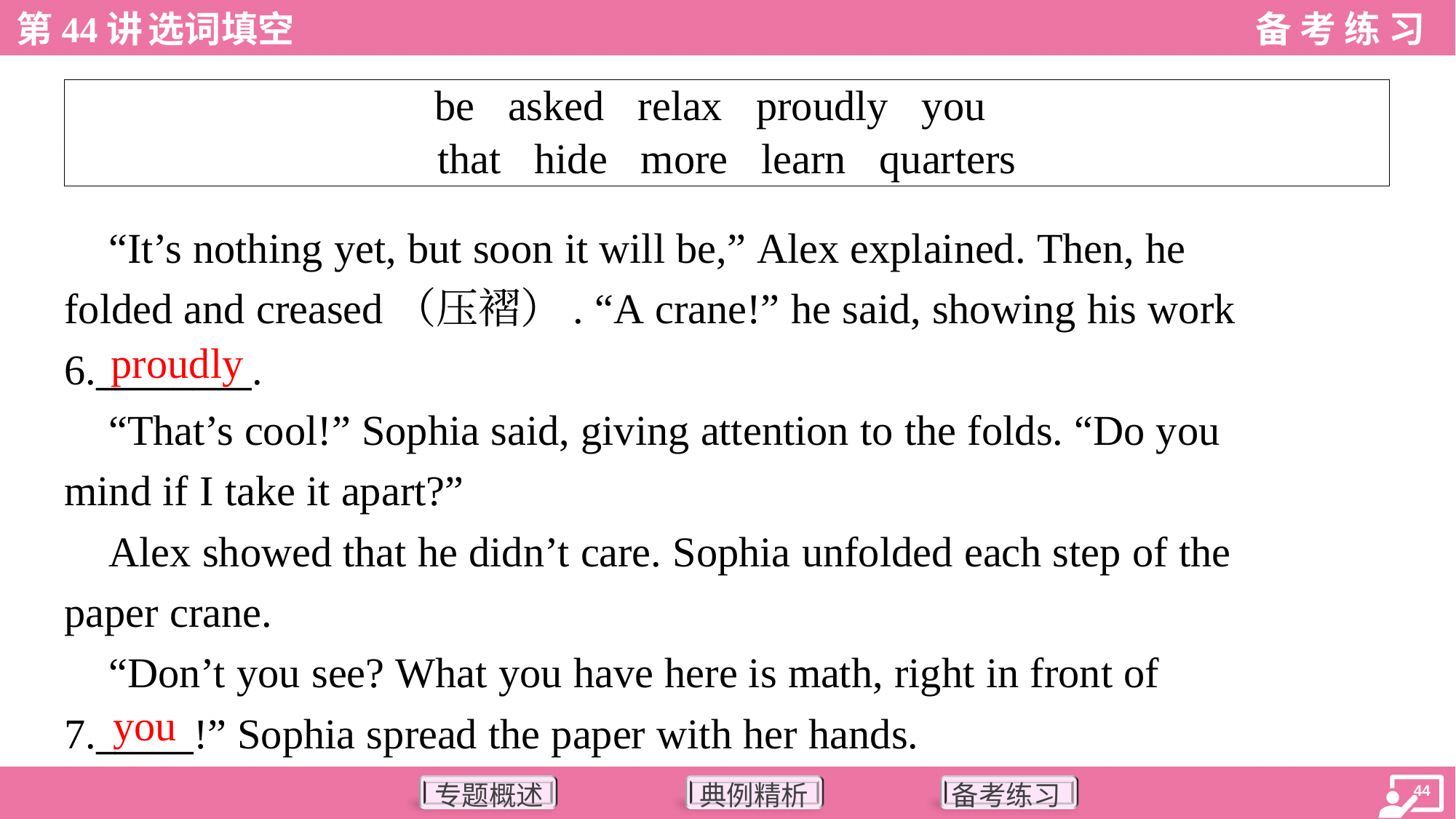

| be asked relax proudly you that hide more learn quarters |
| --- |
    “It’s nothing yet, but soon it will be,” Alex explained. Then, he
folded and creased（压褶）. “A crane!” he said, showing his work
6.________.
    “That’s cool!” Sophia said, giving attention to the folds. “Do you
mind if I take it apart?”
    Alex showed that he didn’t care. Sophia unfolded each step of the
paper crane.
    “Don’t you see? What you have here is math, right in front of
7._____!” Sophia spread the paper with her hands.
proudly

you